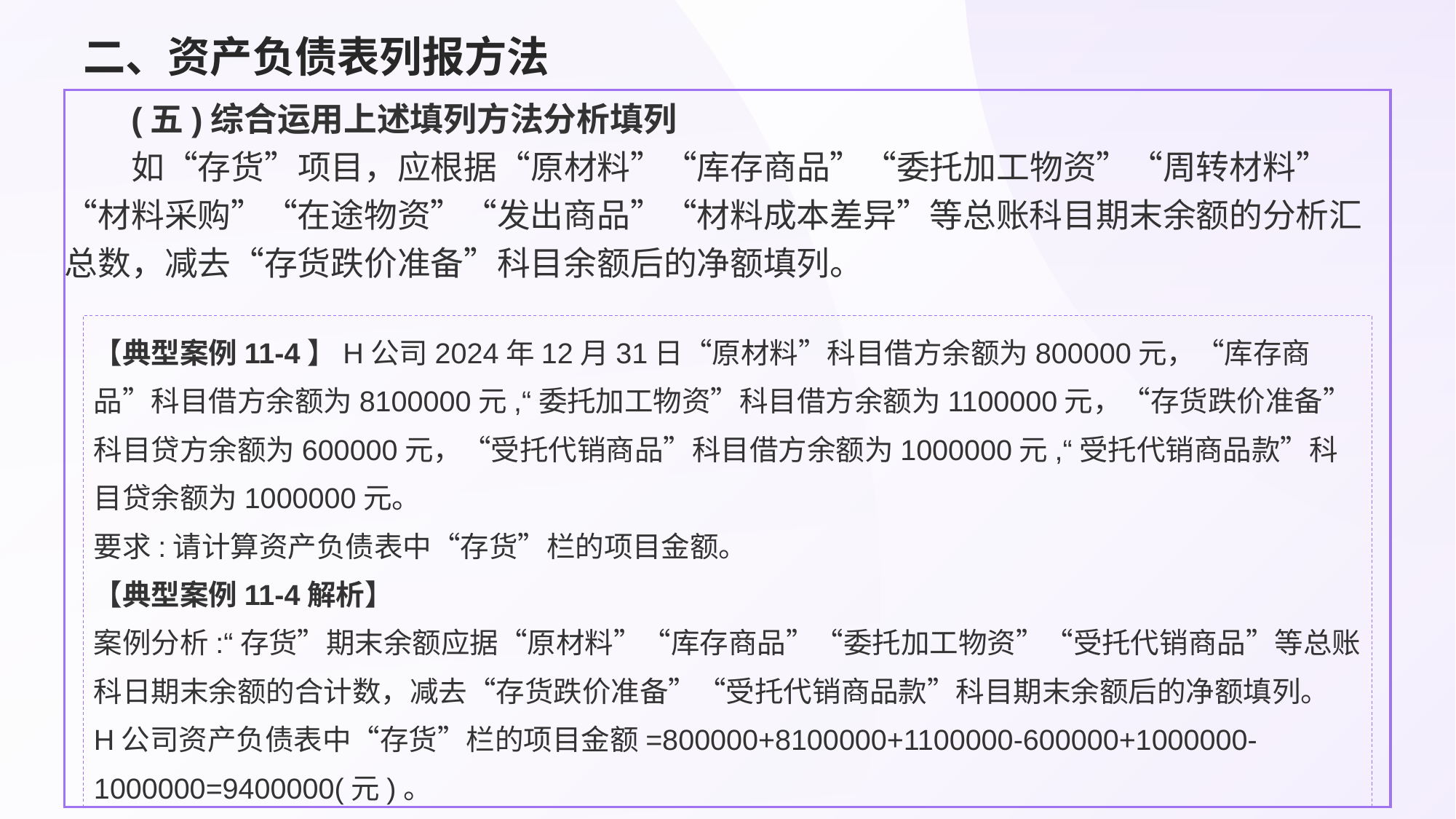

# 二、资产负债表列报方法
(五)综合运用上述填列方法分析填列
如“存货”项目，应根据“原材料”“库存商品”“委托加工物资”“周转材料”“材料采购”“在途物资”“发出商品”“材料成本差异”等总账科目期末余额的分析汇总数，减去“存货跌价准备”科目余额后的净额填列。

【典型案例11-4】H公司2024年12月31日“原材料”科目借方余额为800000元，“库存商品”科目借方余额为8100000元,“委托加工物资”科目借方余额为1100000元，“存货跌价准备”科目贷方余额为600000元，“受托代销商品”科目借方余额为1000000元,“受托代销商品款”科目贷余额为1000000元。
要求:请计算资产负债表中“存货”栏的项目金额。
【典型案例11-4解析】
案例分析:“存货”期末余额应据“原材料”“库存商品”“委托加工物资”“受托代销商品”等总账科日期末余额的合计数，减去“存货跌价准备”“受托代销商品款”科目期末余额后的净额填列。
H公司资产负债表中“存货”栏的项目金额=800000+8100000+1100000-600000+1000000-1000000=9400000(元)。